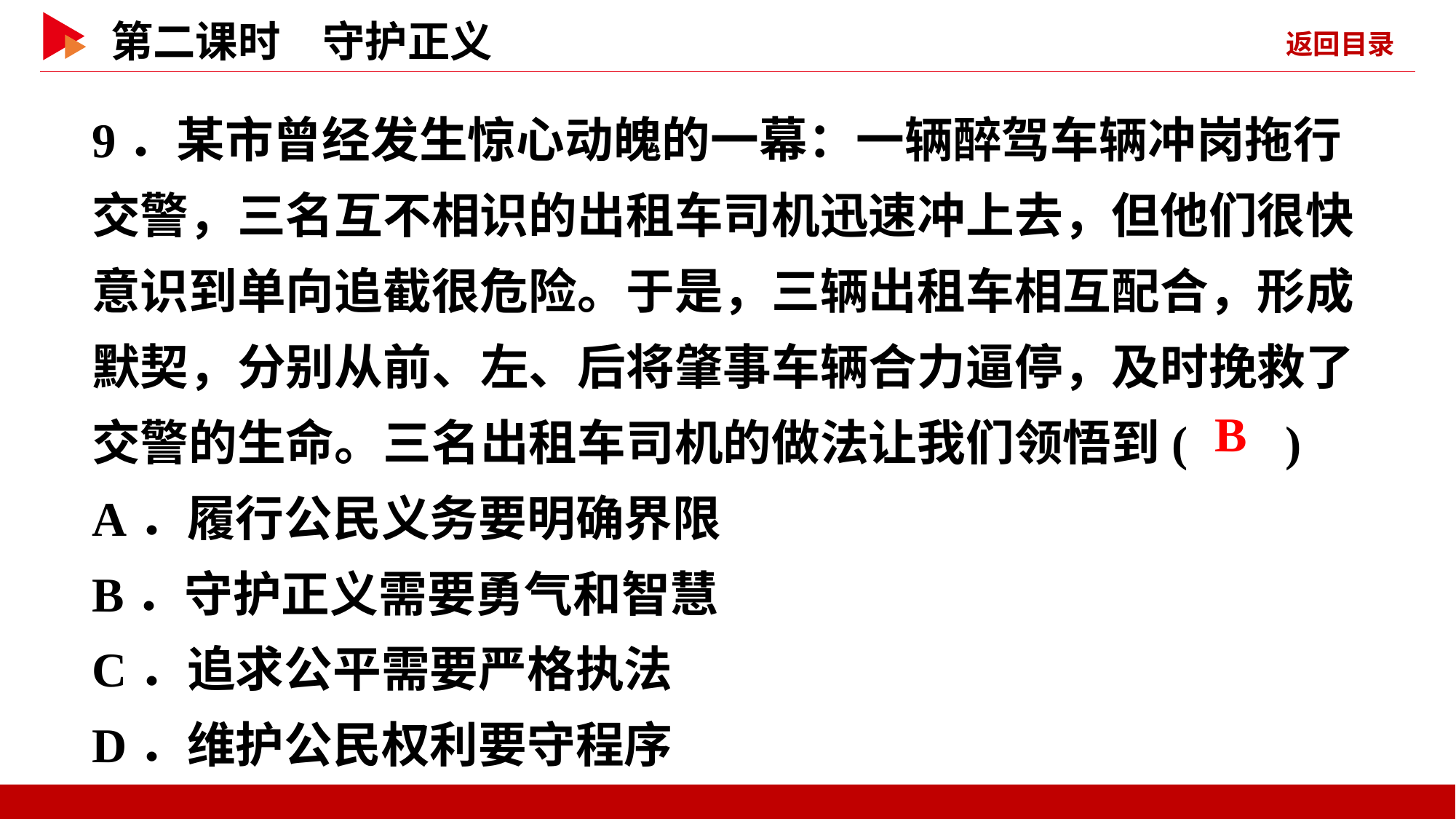

9．某市曾经发生惊心动魄的一幕：一辆醉驾车辆冲岗拖行交警，三名互不相识的出租车司机迅速冲上去，但他们很快意识到单向追截很危险。于是，三辆出租车相互配合，形成默契，分别从前、左、后将肇事车辆合力逼停，及时挽救了交警的生命。三名出租车司机的做法让我们领悟到(        )
A．履行公民义务要明确界限
B．守护正义需要勇气和智慧
C．追求公平需要严格执法
D．维护公民权利要守程序
   B